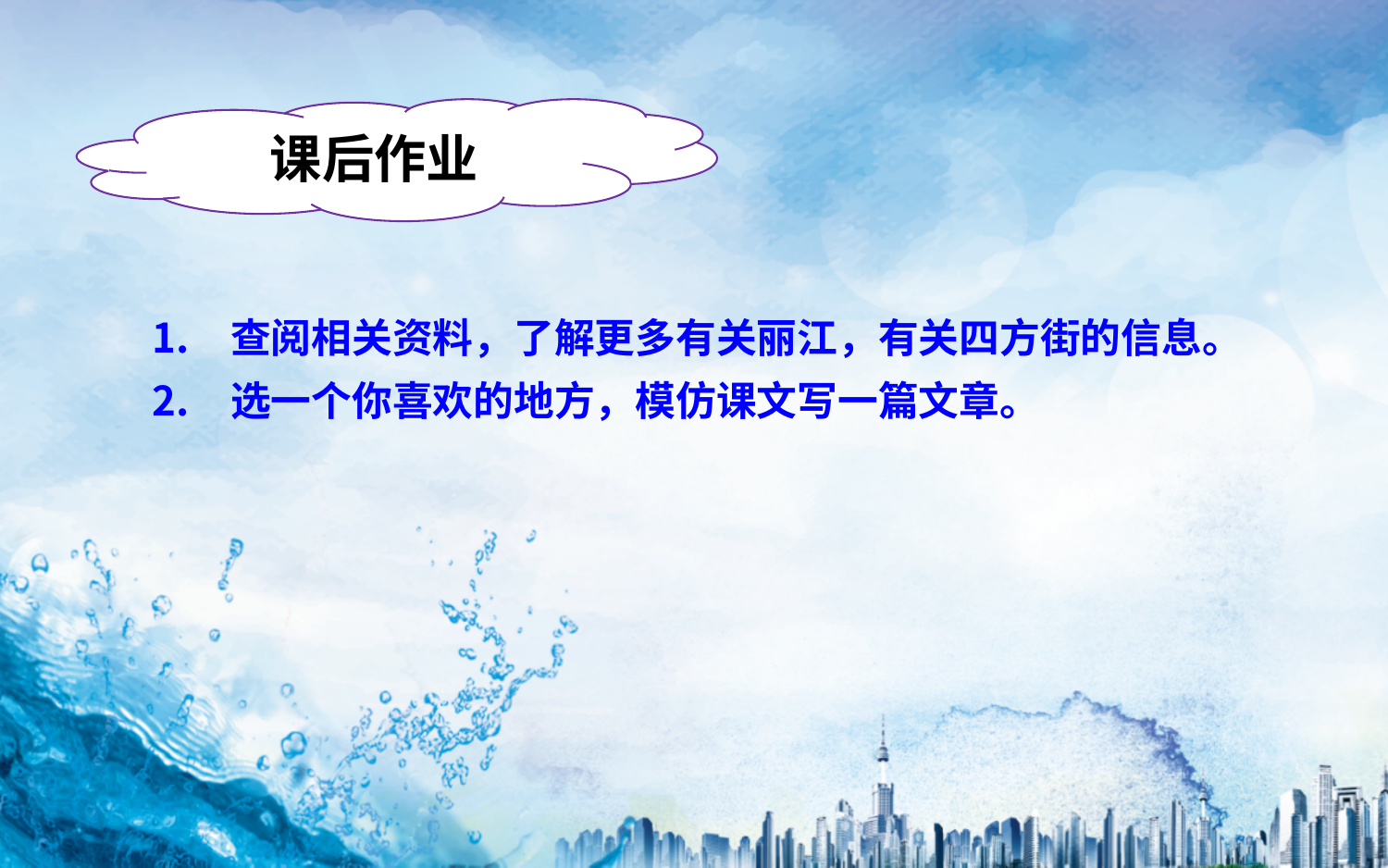

课后作业
查阅相关资料，了解更多有关丽江，有关四方街的信息。
选一个你喜欢的地方，模仿课文写一篇文章。